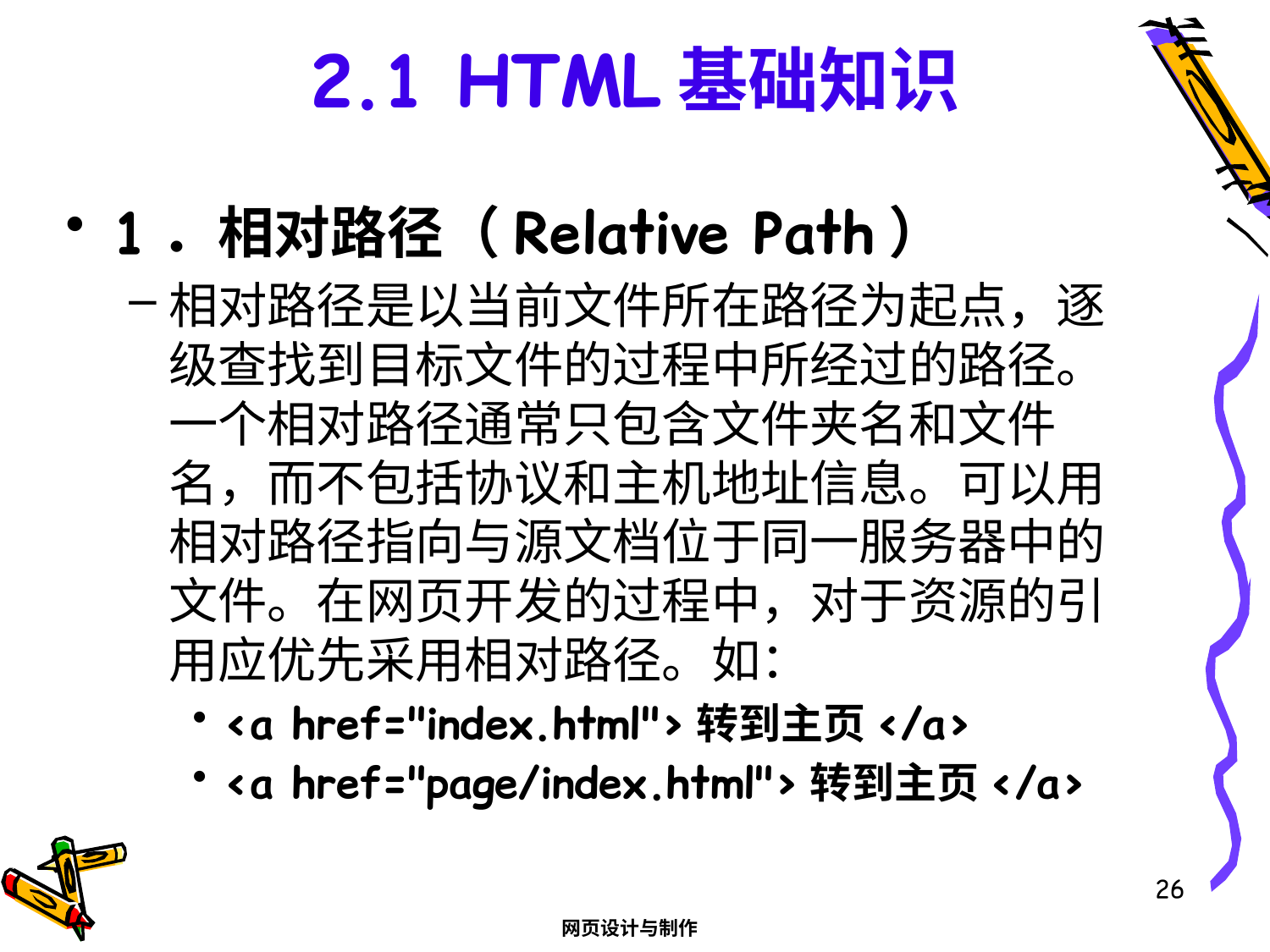

# 2.1 HTML基础知识
1．相对路径（Relative Path）
相对路径是以当前文件所在路径为起点，逐级查找到目标文件的过程中所经过的路径。一个相对路径通常只包含文件夹名和文件名，而不包括协议和主机地址信息。可以用相对路径指向与源文档位于同一服务器中的文件。在网页开发的过程中，对于资源的引用应优先采用相对路径。如：
<a href="index.html">转到主页</a>
<a href="page/index.html">转到主页</a>
26
网页设计与制作